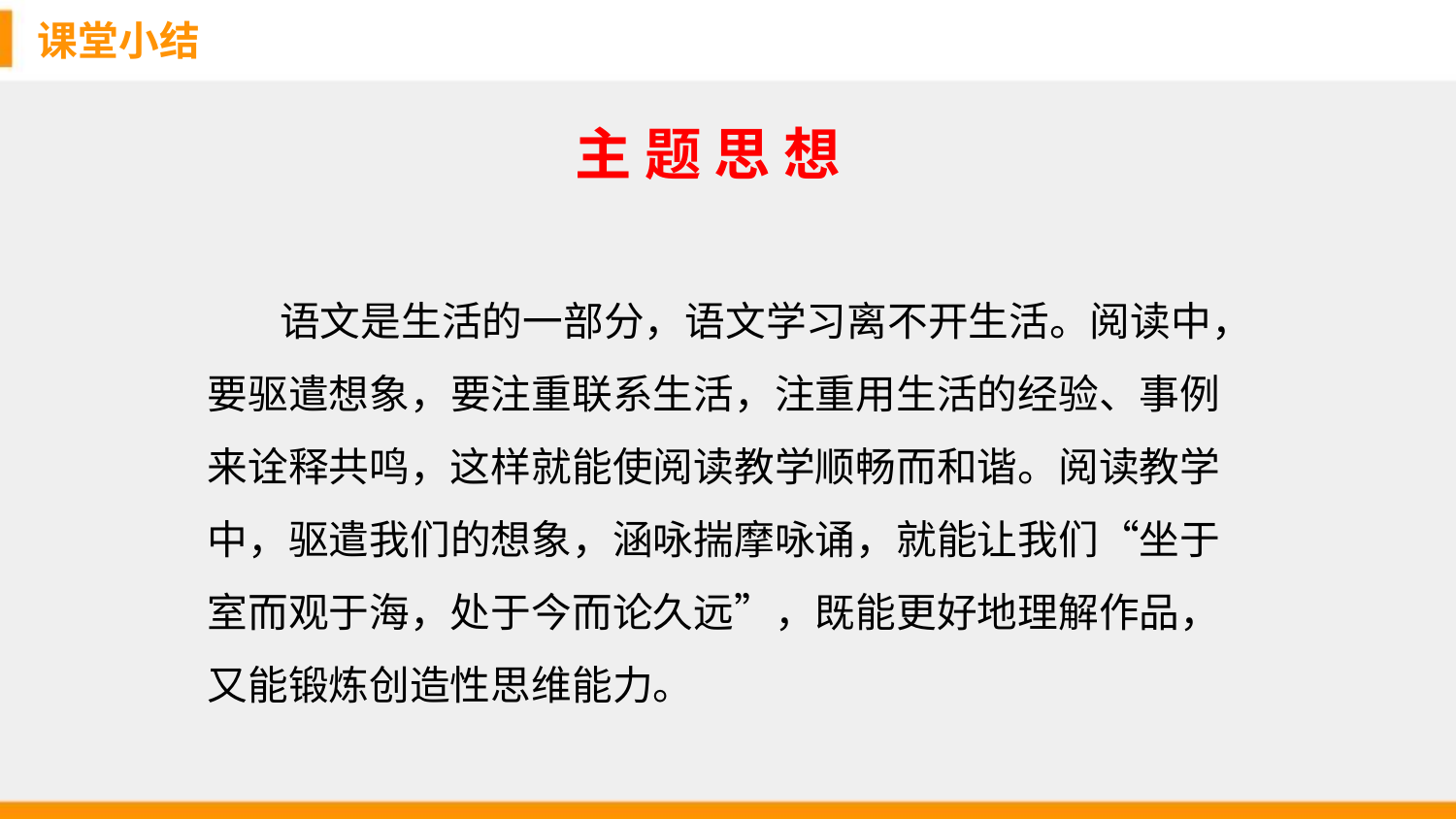

课堂小结
 主 题 思 想
       语文是生活的一部分，语文学习离不开生活。阅读中，要驱遣想象，要注重联系生活，注重用生活的经验、事例来诠释共鸣，这样就能使阅读教学顺畅而和谐。阅读教学中，驱遣我们的想象，涵咏揣摩咏诵，就能让我们“坐于室而观于海，处于今而论久远”，既能更好地理解作品，又能锻炼创造性思维能力。